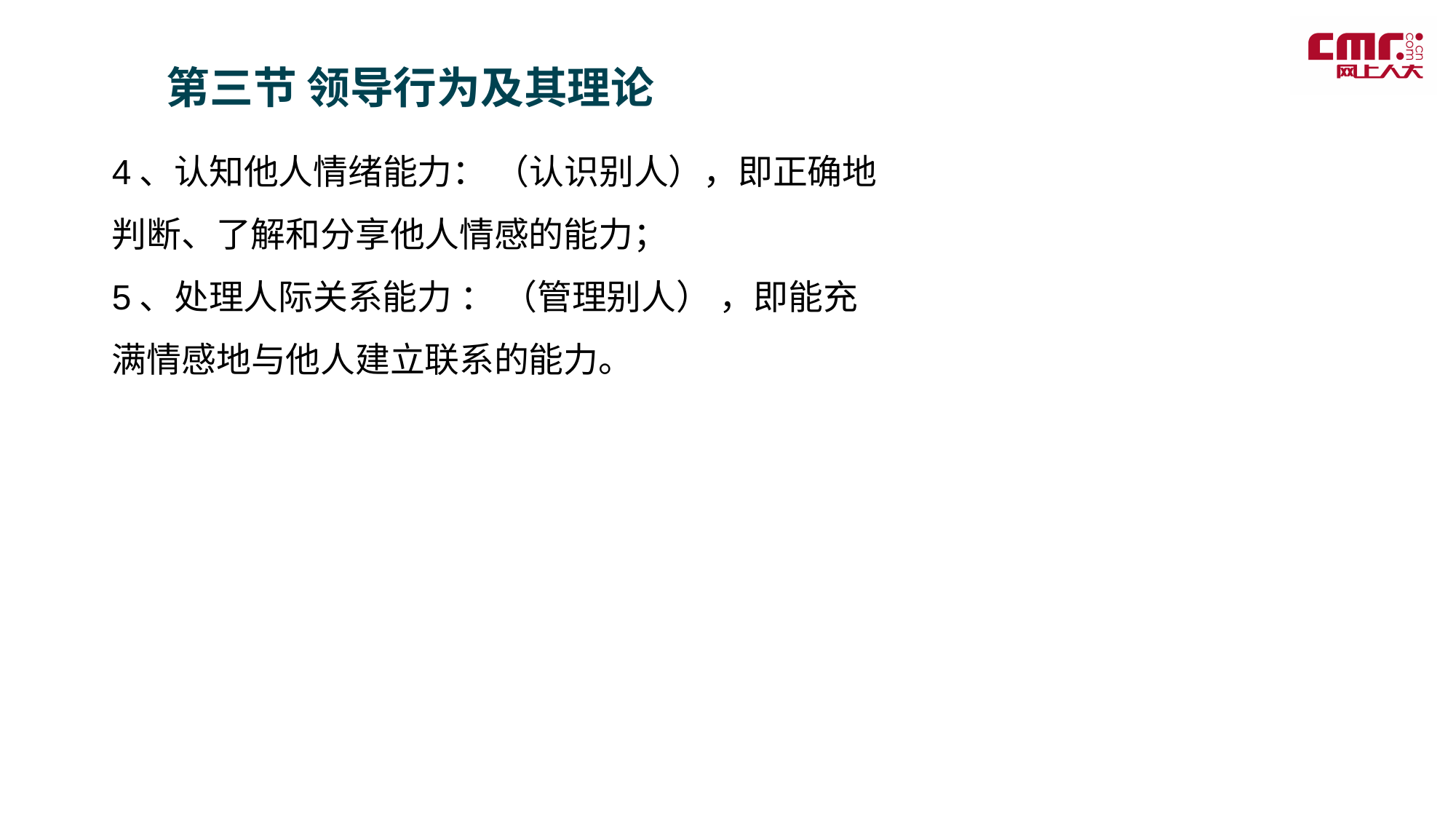

第三节 领导行为及其理论
4、认知他人情绪能力： （认识别人），即正确地判断、了解和分享他人情感的能力；
5、处理人际关系能力 ： （管理别人） ，即能充满情感地与他人建立联系的能力。